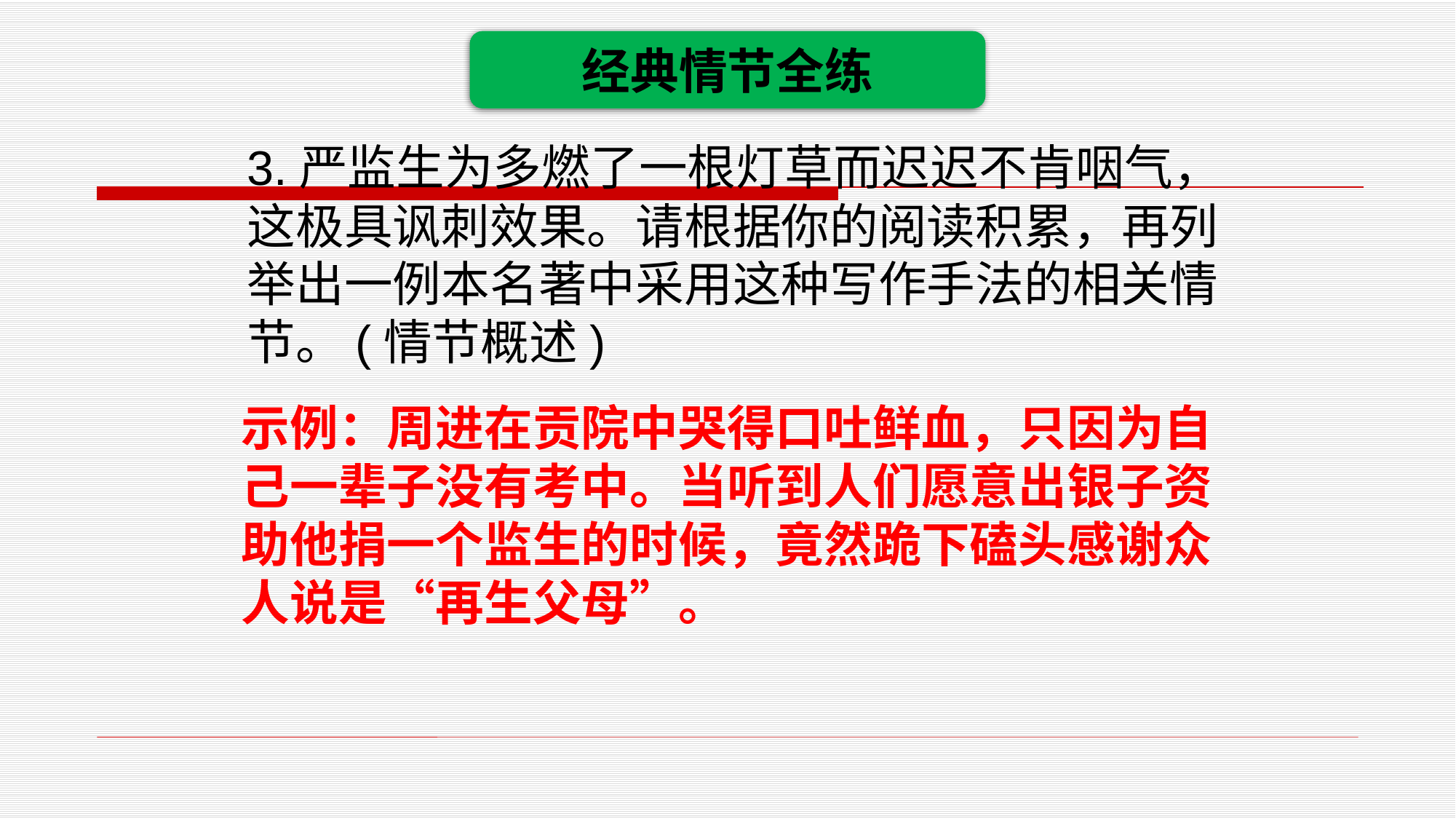

经典情节全练
3.严监生为多燃了一根灯草而迟迟不肯咽气，这极具讽刺效果。请根据你的阅读积累，再列举出一例本名著中采用这种写作手法的相关情节。(情节概述)
示例：周进在贡院中哭得口吐鲜血，只因为自己一辈子没有考中。当听到人们愿意出银子资助他捐一个监生的时候，竟然跪下磕头感谢众人说是“再生父母”。